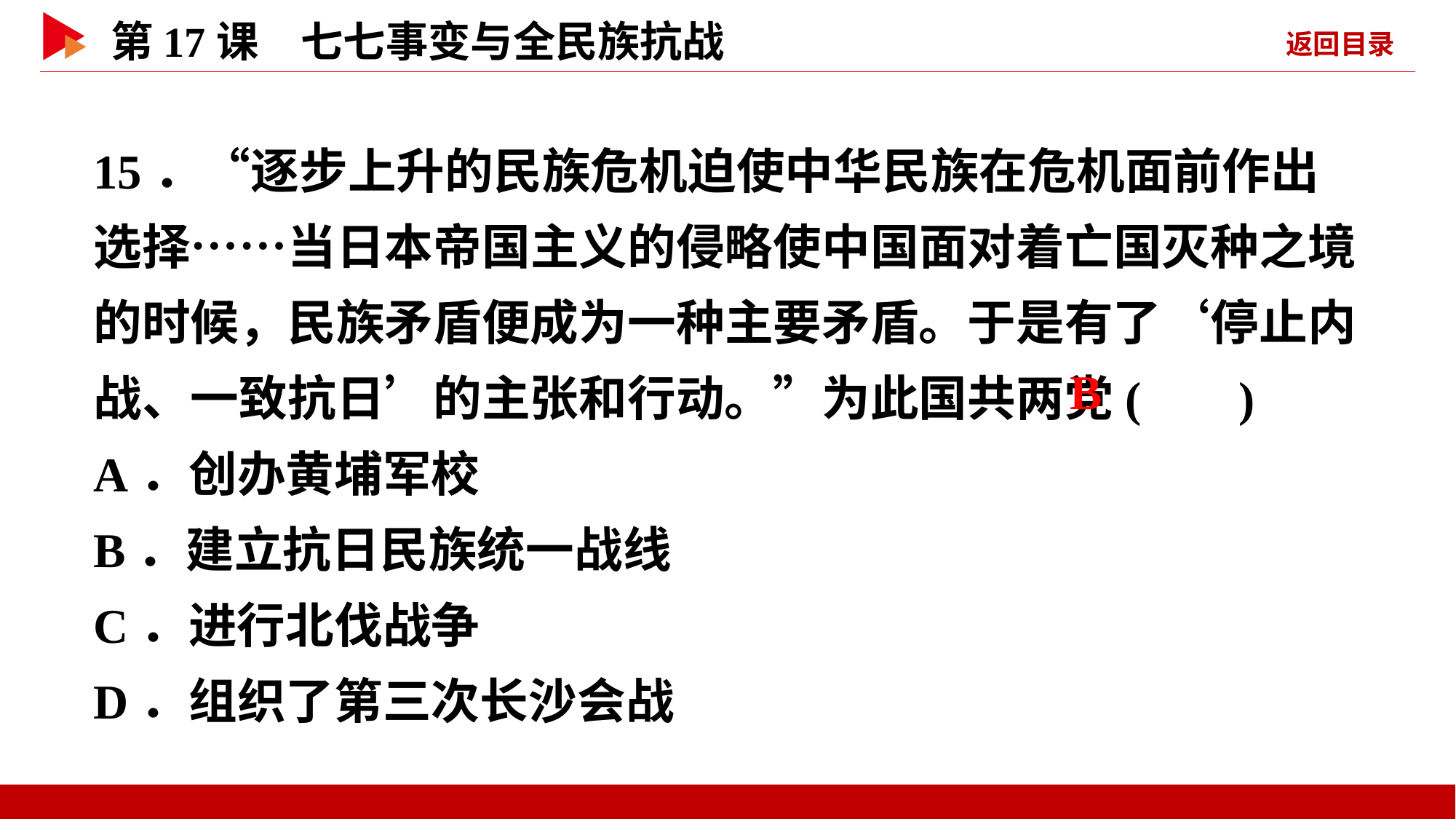

15．“逐步上升的民族危机迫使中华民族在危机面前作出选择……当日本帝国主义的侵略使中国面对着亡国灭种之境的时候，民族矛盾便成为一种主要矛盾。于是有了‘停止内战、一致抗日’的主张和行动。”为此国共两党(        )
A．创办黄埔军校
B．建立抗日民族统一战线
C．进行北伐战争
D．组织了第三次长沙会战
   B